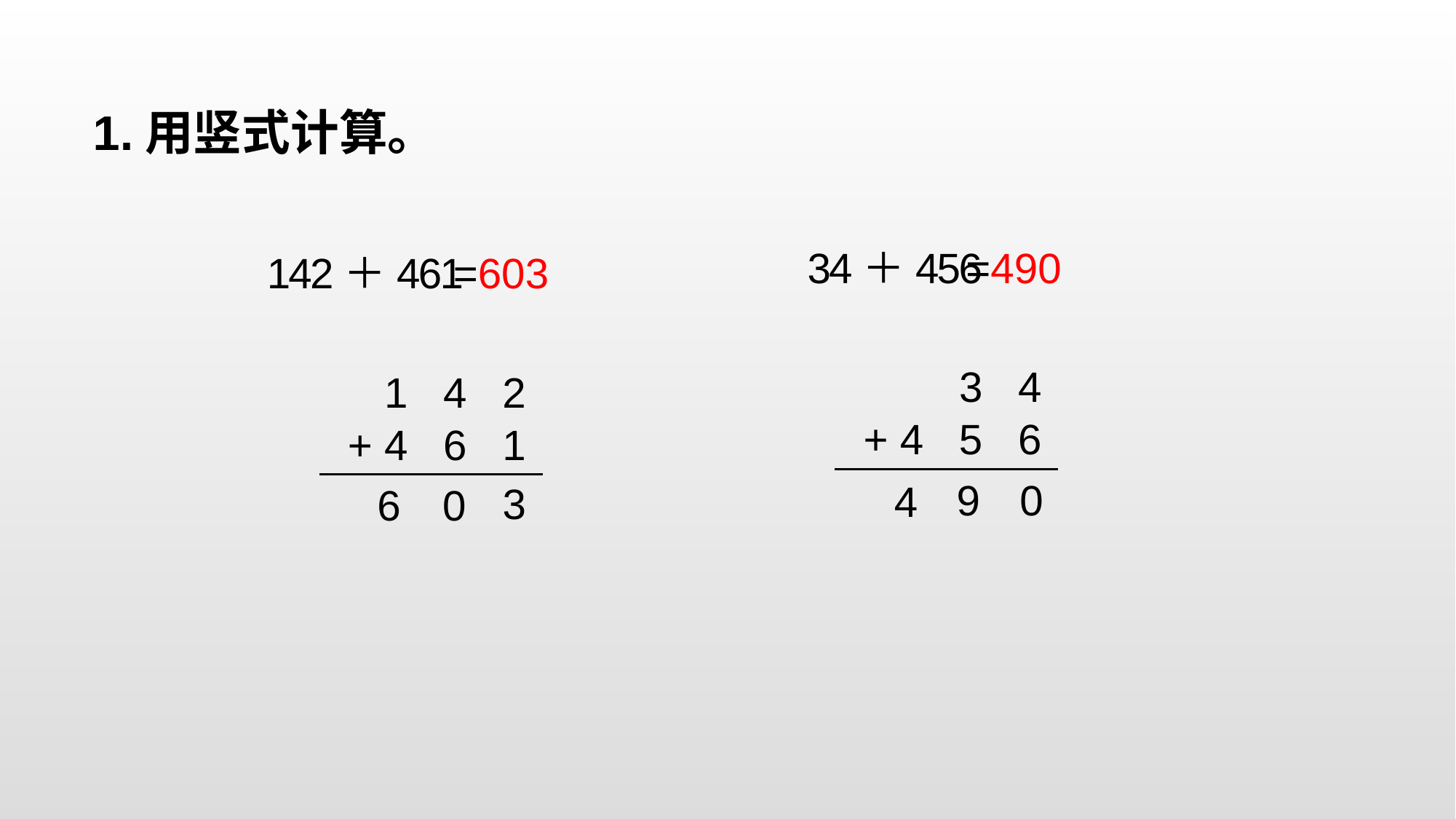

1.用竖式计算。
34＋456
=490
142＋461
=603
3   4
1   4   2
+ 4   5   6
+ 4   6   1
0
9
4
3
6
0